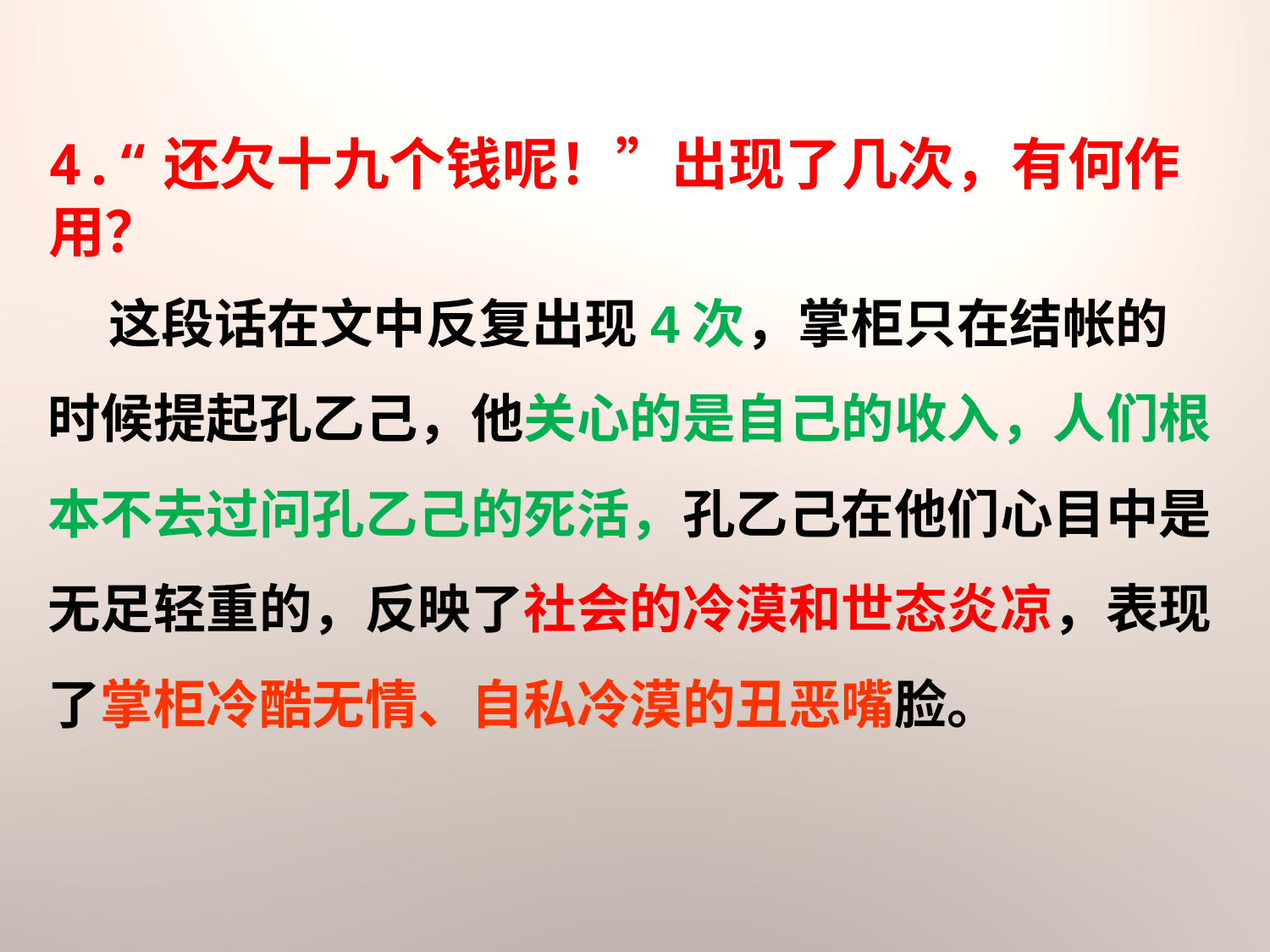

4.“还欠十九个钱呢！”出现了几次，有何作用？
    这段话在文中反复出现4次，掌柜只在结帐的时候提起孔乙己，他关心的是自己的收入，人们根本不去过问孔乙己的死活，孔乙己在他们心目中是无足轻重的，反映了社会的冷漠和世态炎凉，表现了掌柜冷酷无情、自私冷漠的丑恶嘴脸。